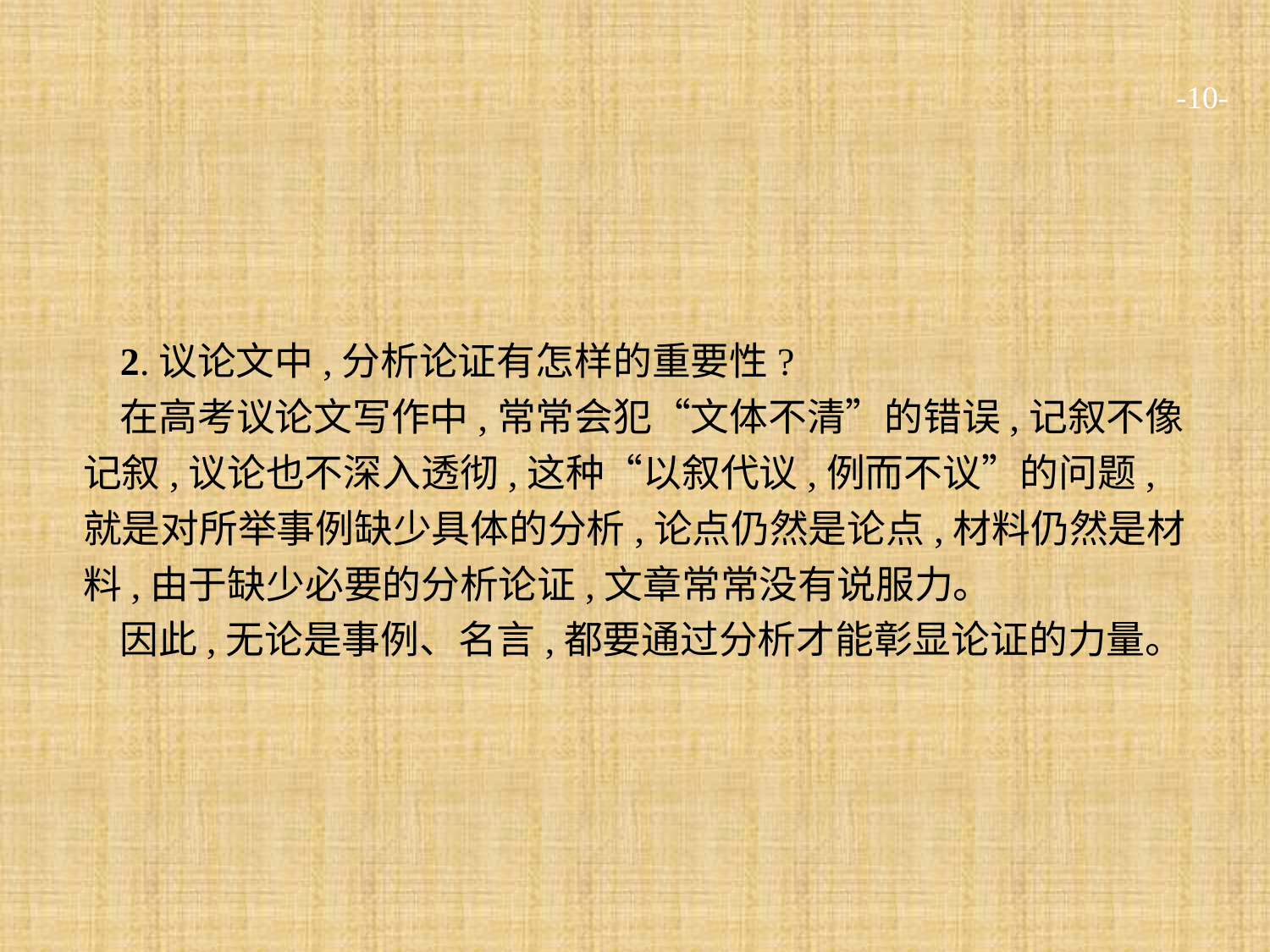

-10-
2.议论文中,分析论证有怎样的重要性?
在高考议论文写作中,常常会犯“文体不清”的错误,记叙不像记叙,议论也不深入透彻,这种“以叙代议,例而不议”的问题,就是对所举事例缺少具体的分析,论点仍然是论点,材料仍然是材料,由于缺少必要的分析论证,文章常常没有说服力。
因此,无论是事例、名言,都要通过分析才能彰显论证的力量。